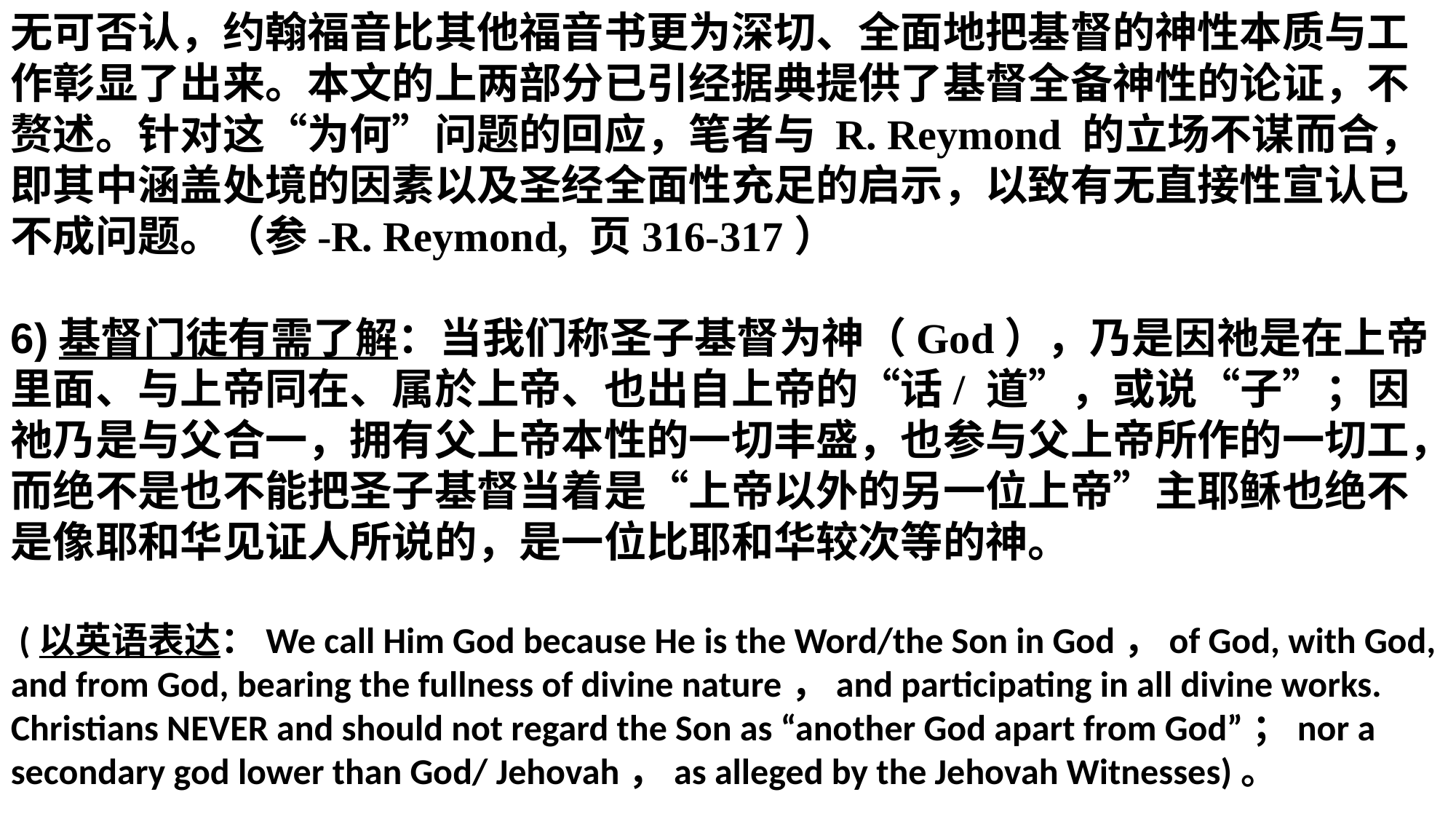

无可否认，约翰福音比其他福音书更为深切、全面地把基督的神性本质与工作彰显了出来。本文的上两部分已引经据典提供了基督全备神性的论证，不赘述。针对这“为何”问题的回应，笔者与 R. Reymond 的立场不谋而合，即其中涵盖处境的因素以及圣经全面性充足的启示，以致有无直接性宣认已不成问题。（参-R. Reymond, 页316-317）

6)基督门徒有需了解：当我们称圣子基督为神（God），乃是因祂是在上帝里面、与上帝同在、属於上帝、也出自上帝的“话/ 道”，或说“子”；因祂乃是与父合一，拥有父上帝本性的一切丰盛，也参与父上帝所作的一切工，而绝不是也不能把圣子基督当着是“上帝以外的另一位上帝”主耶稣也绝不是像耶和华见证人所说的，是一位比耶和华较次等的神。

 (以英语表达：We call Him God because He is the Word/the Son in God，of God, with God, and from God, bearing the fullness of divine nature，and participating in all divine works. Christians NEVER and should not regard the Son as “another God apart from God”；nor a secondary god lower than God/ Jehovah，as alleged by the Jehovah Witnesses)。